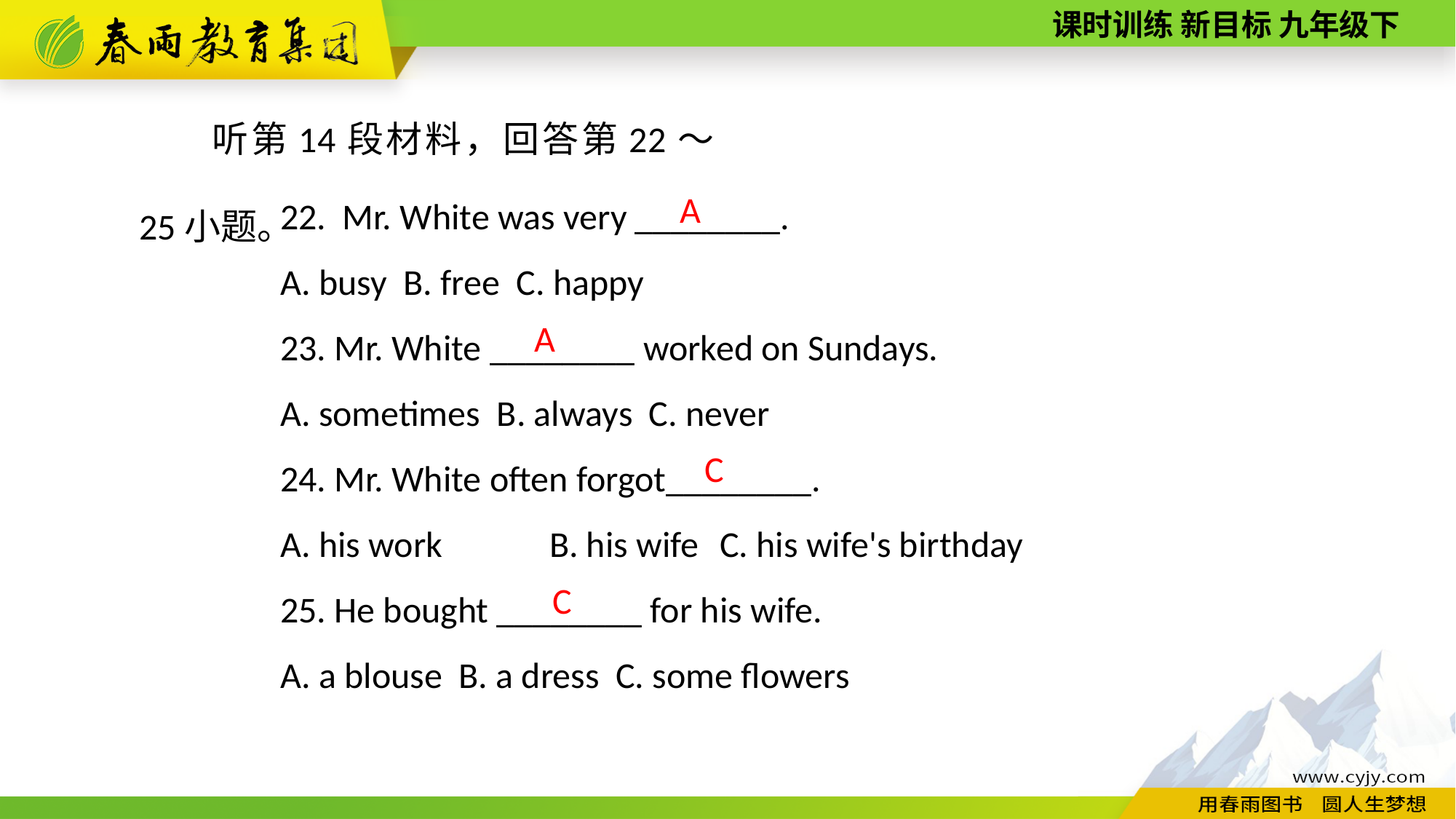

听第14段材料，回答第22～25小题。
22.  Mr. White was very ________.
A. busy  B. free  C. happy
23. Mr. White ________ worked on Sundays.
A. sometimes  B. always  C. never
24. Mr. White often forgot________.
A. his work  　　B. his wife   C. his wife's birthday
25. He bought ________ for his wife.
A. a blouse  B. a dress  C. some flowers
A
A
C
C